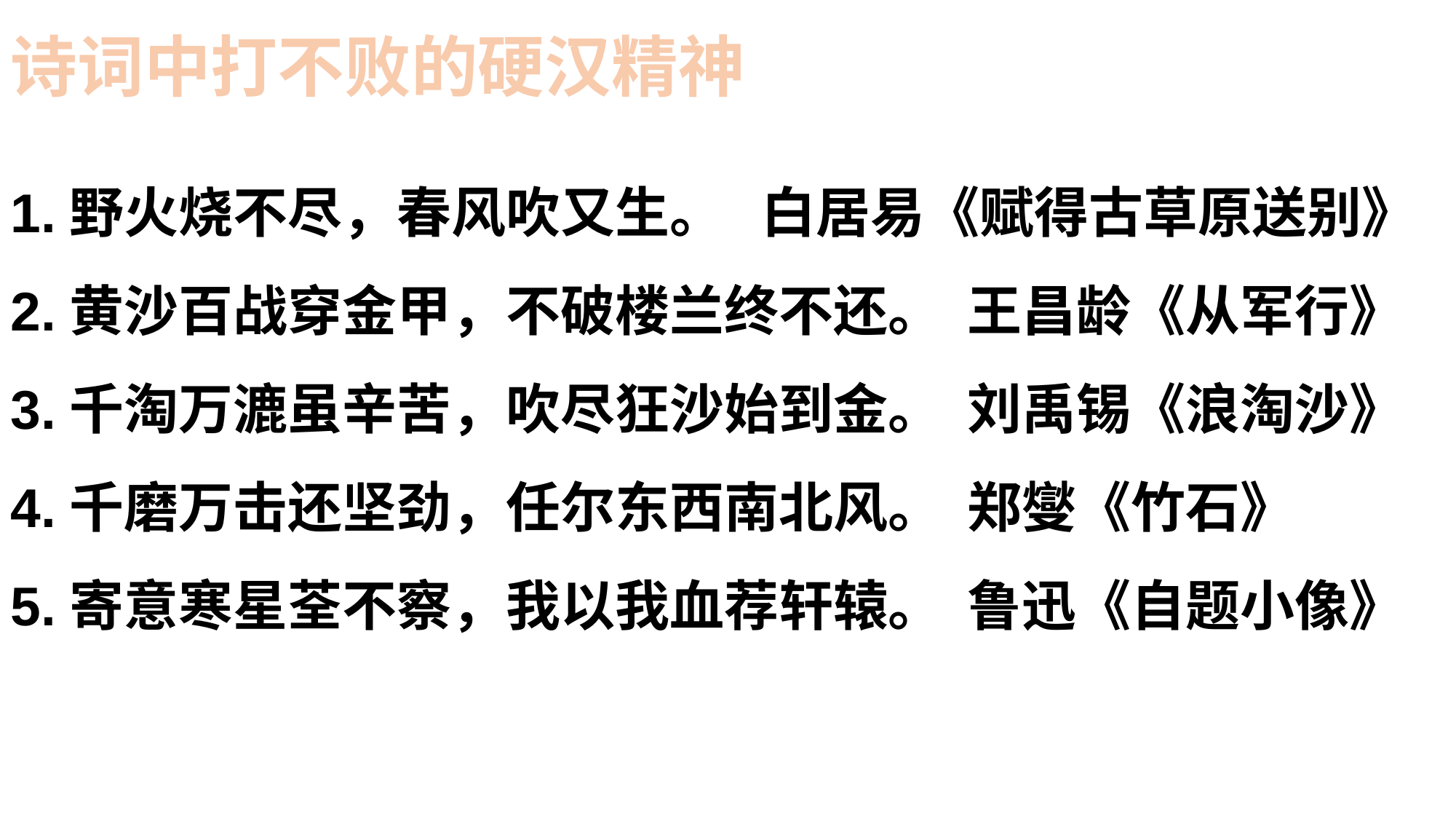

诗词中打不败的硬汉精神
1.野火烧不尽，春风吹又生。   白居易《赋得古草原送别》
2.黄沙百战穿金甲，不破楼兰终不还。  王昌龄《从军行》
3.千淘万漉虽辛苦，吹尽狂沙始到金。  刘禹锡《浪淘沙》
4.千磨万击还坚劲，任尔东西南北风。  郑燮《竹石》
5.寄意寒星荃不察，我以我血荐轩辕。  鲁迅《自题小像》